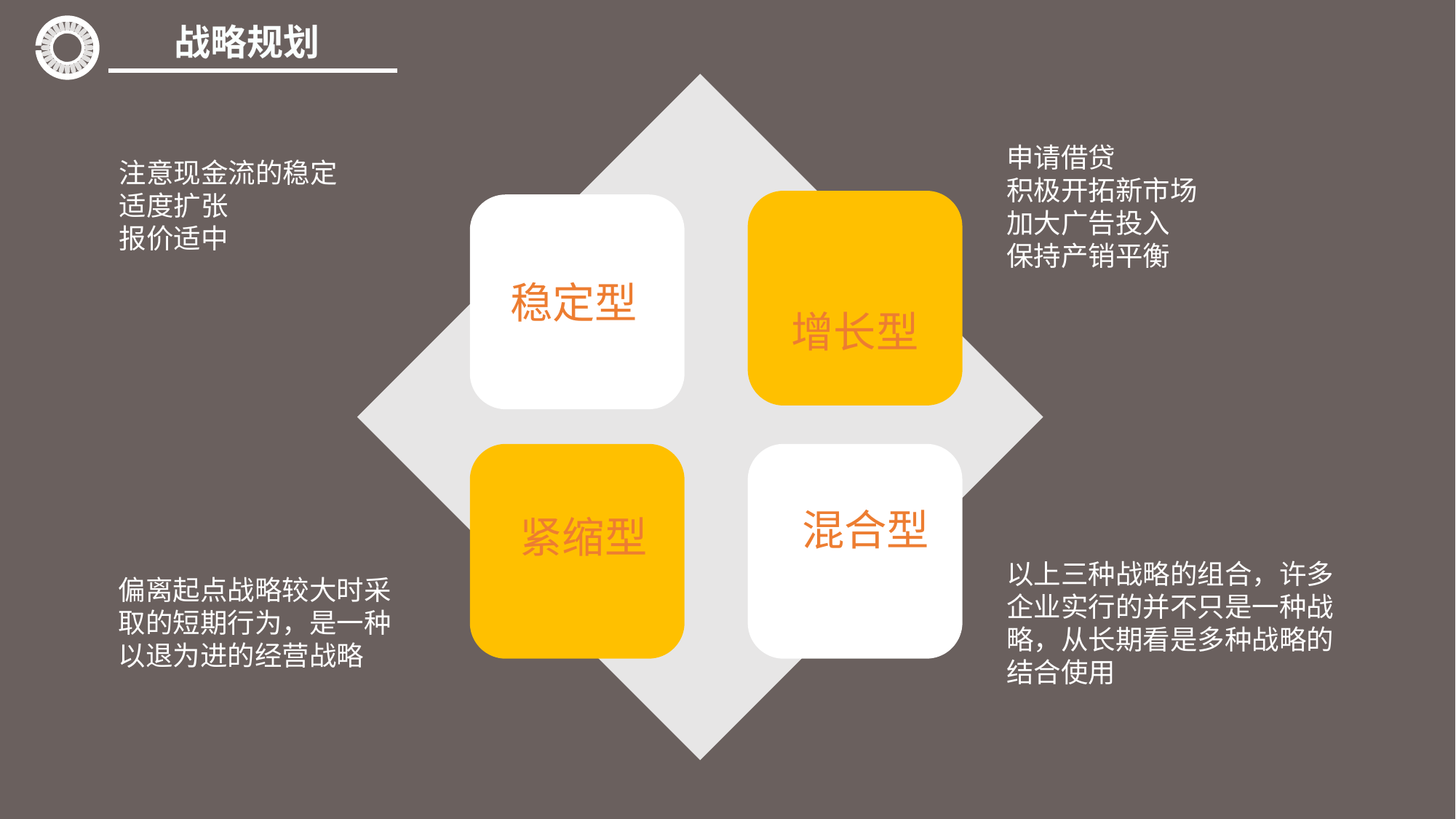

战略规划
申请借贷
积极开拓新市场
加大广告投入
保持产销平衡
注意现金流的稳定
适度扩张
报价适中

增长型

稳定型

  紧缩型

   混合型
以上三种战略的组合，许多企业实行的并不只是一种战略，从长期看是多种战略的结合使用
偏离起点战略较大时采取的短期行为，是一种以退为进的经营战略